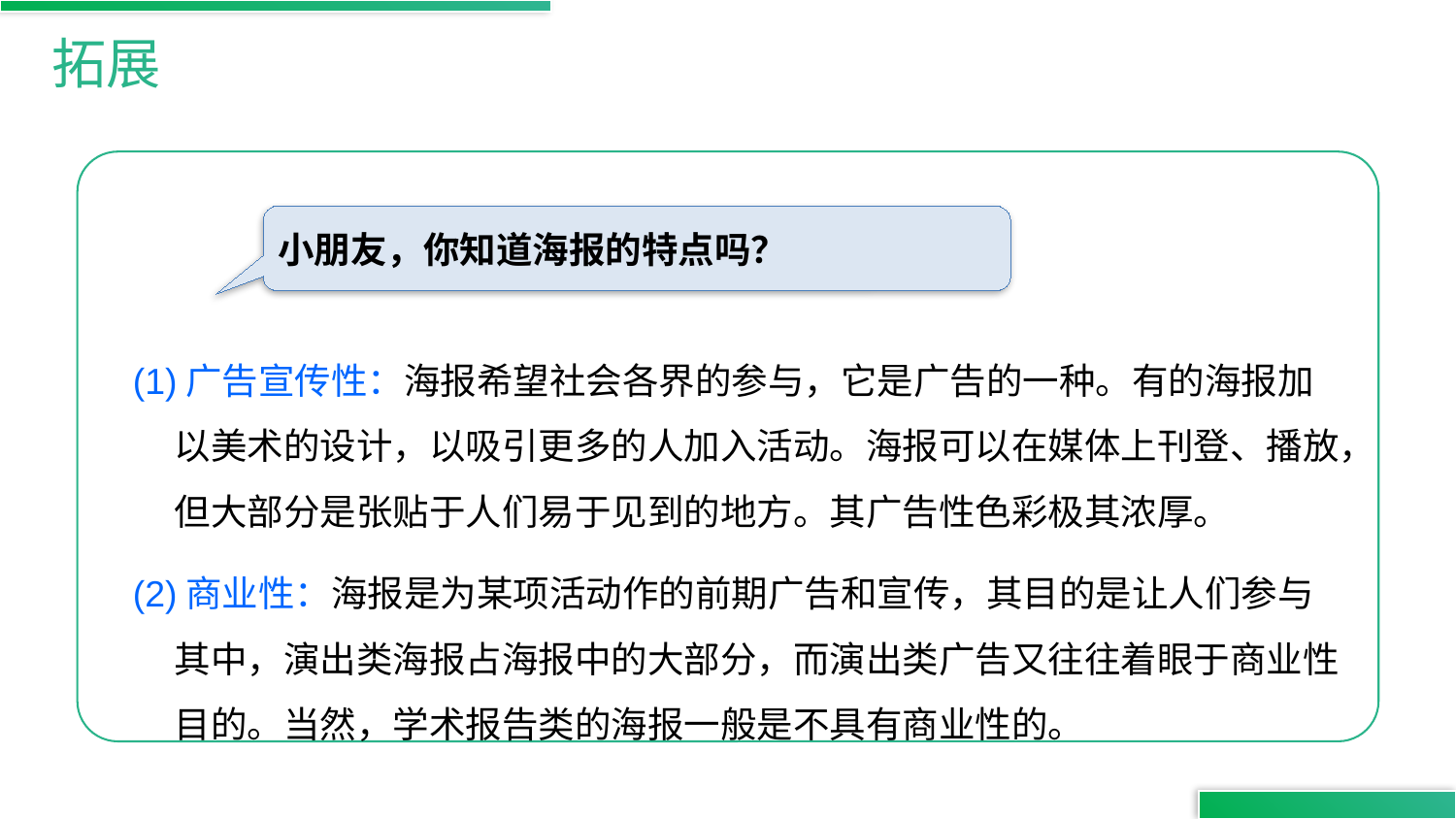

拓展
小朋友，你知道海报的特点吗？
(1)广告宣传性：海报希望社会各界的参与，它是广告的一种。有的海报加以美术的设计，以吸引更多的人加入活动。海报可以在媒体上刊登、播放，但大部分是张贴于人们易于见到的地方。其广告性色彩极其浓厚。
(2)商业性：海报是为某项活动作的前期广告和宣传，其目的是让人们参与其中，演出类海报占海报中的大部分，而演出类广告又往往着眼于商业性目的。当然，学术报告类的海报一般是不具有商业性的。